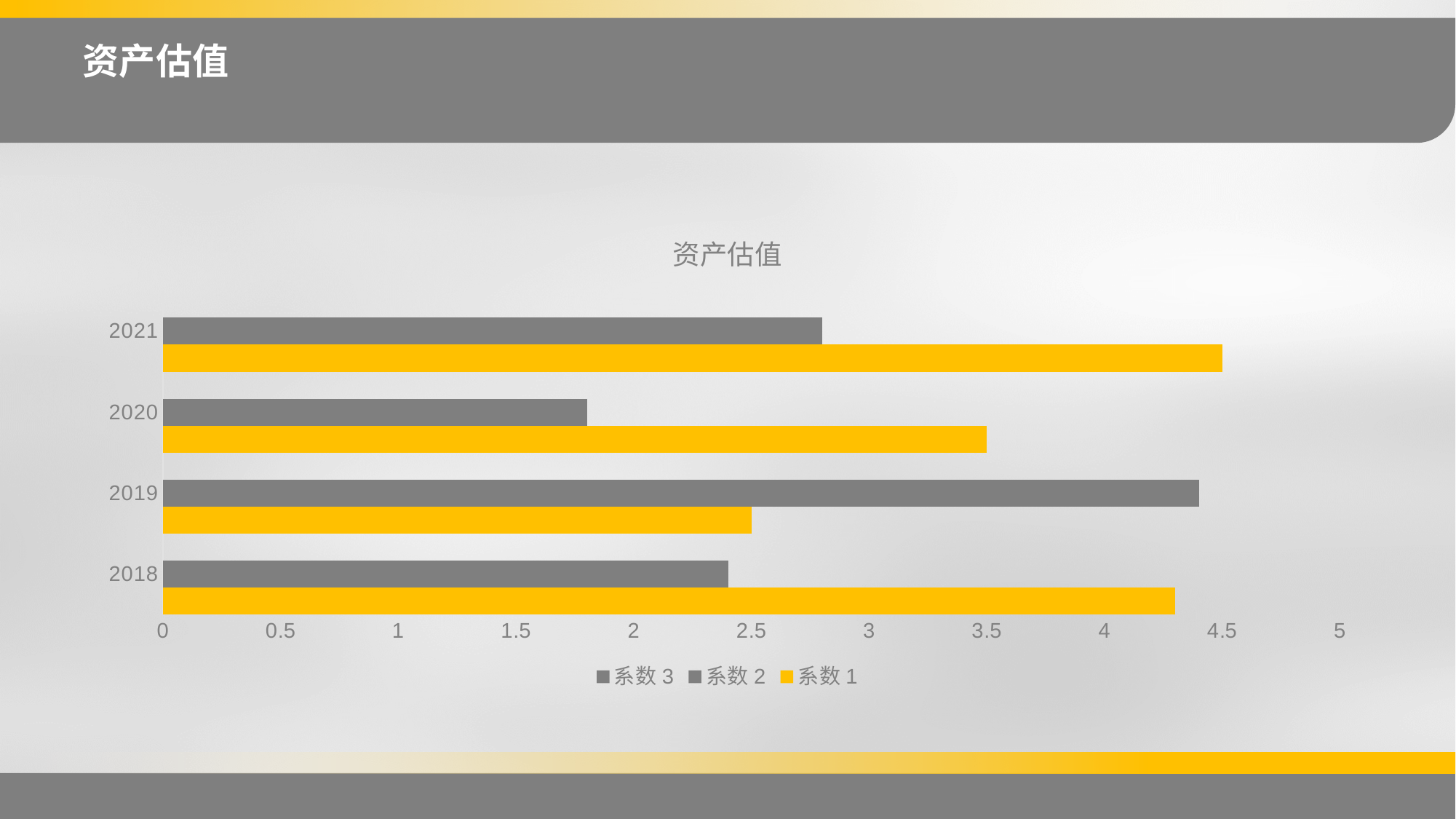

资产估值

### Chart: 资产估值

| Category | 系数1 | 系数2 | 系数3 |
|---|---|---|---|
| 2018 | 4.3 | 2.4 | None |
| 2019 | 2.5 | 4.4 | None |
| 2020 | 3.5 | 1.8 | None |
| 2021 | 4.5 | 2.8 | None |